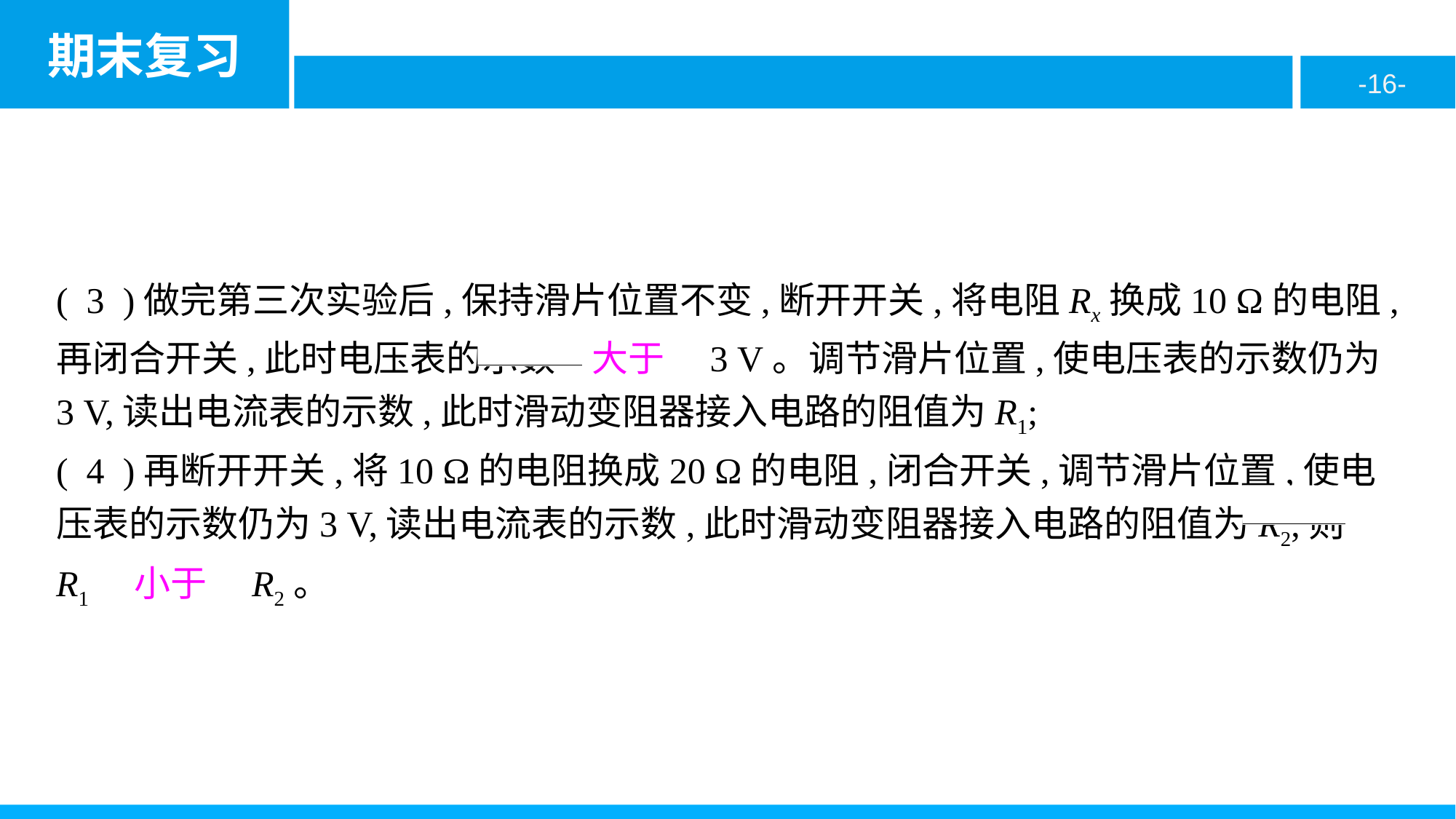

(  3  )做完第三次实验后,保持滑片位置不变,断开开关,将电阻Rx换成10 Ω的电阻,再闭合开关,此时电压表的示数　大于　3 V。调节滑片位置,使电压表的示数仍为3 V,读出电流表的示数,此时滑动变阻器接入电路的阻值为R1;
(  4  )再断开开关,将10 Ω的电阻换成20 Ω的电阻,闭合开关,调节滑片位置,使电压表的示数仍为3 V,读出电流表的示数,此时滑动变阻器接入电路的阻值为R2,则R1　小于　R2。